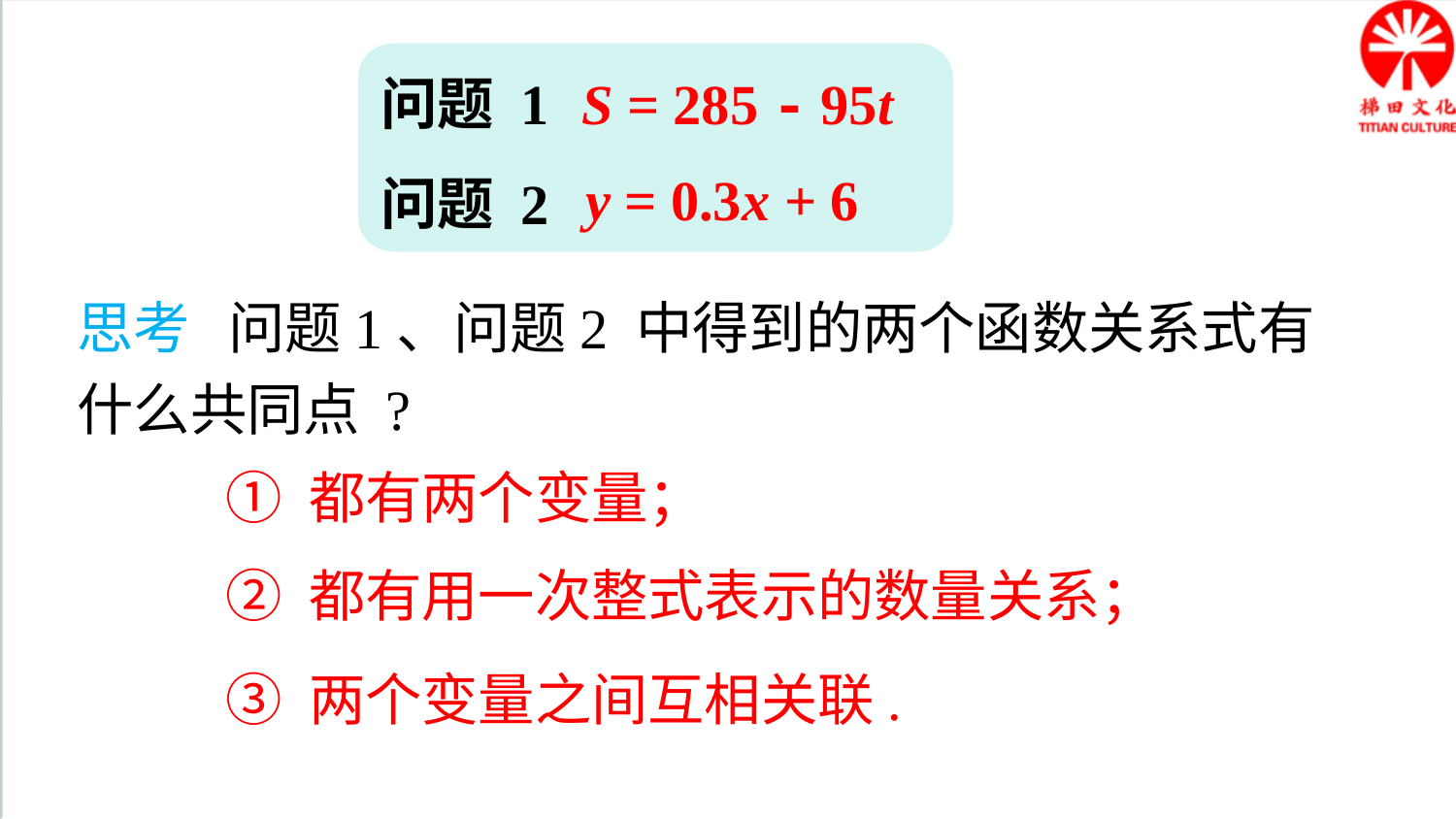

问题 1
S = 285 - 95t
y = 0.3x + 6
问题 2
思考   问题1、问题2 中得到的两个函数关系式有什么共同点 ?
① 都有两个变量；
② 都有用一次整式表示的数量关系；
③ 两个变量之间互相关联.